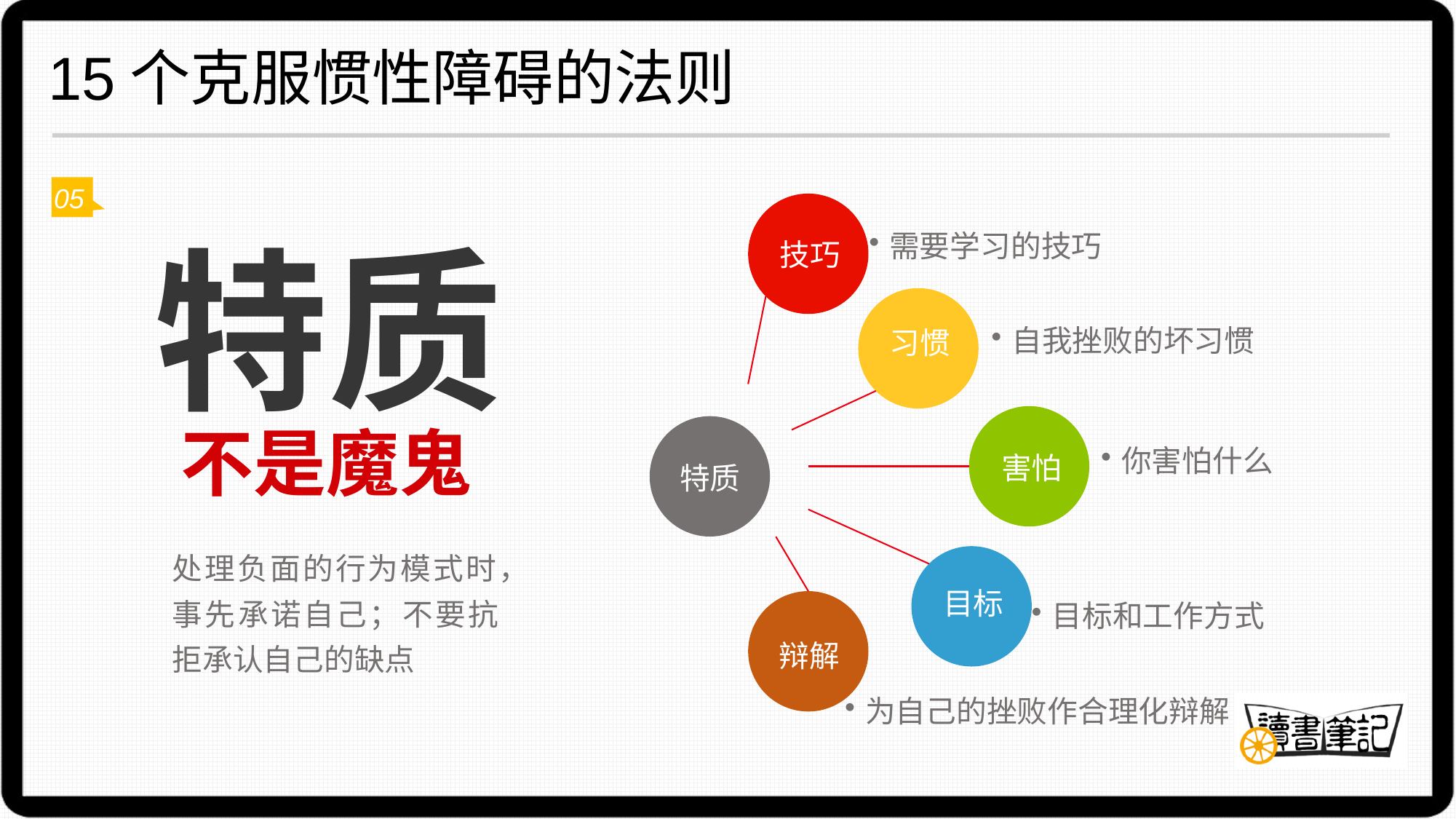

15个克服惯性障碍的法则
特质
05

需要学习的技巧

技巧
自我挫败的坏习惯

习惯

害怕
你害怕什么
特质

目标
目标和工作方式

辩解
为自己的挫败作合理化辩解
不是魔鬼
处理负面的行为模式时，事先承诺自己；不要抗拒承认自己的缺点